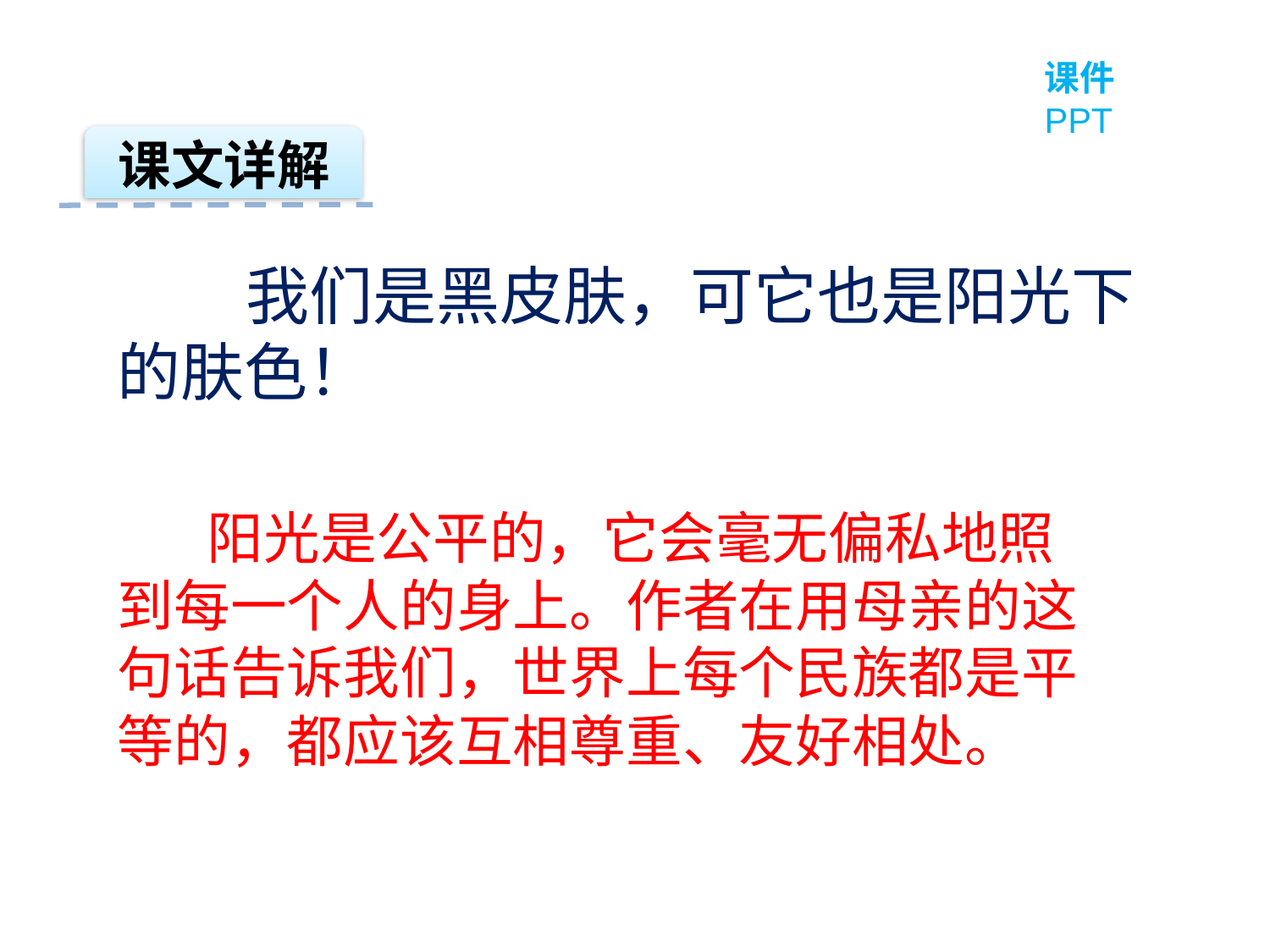

课件PPT
课文详解
        我们是黑皮肤，可它也是阳光下的肤色！
      阳光是公平的，它会毫无偏私地照到每一个人的身上。作者在用母亲的这句话告诉我们，世界上每个民族都是平等的，都应该互相尊重、友好相处。